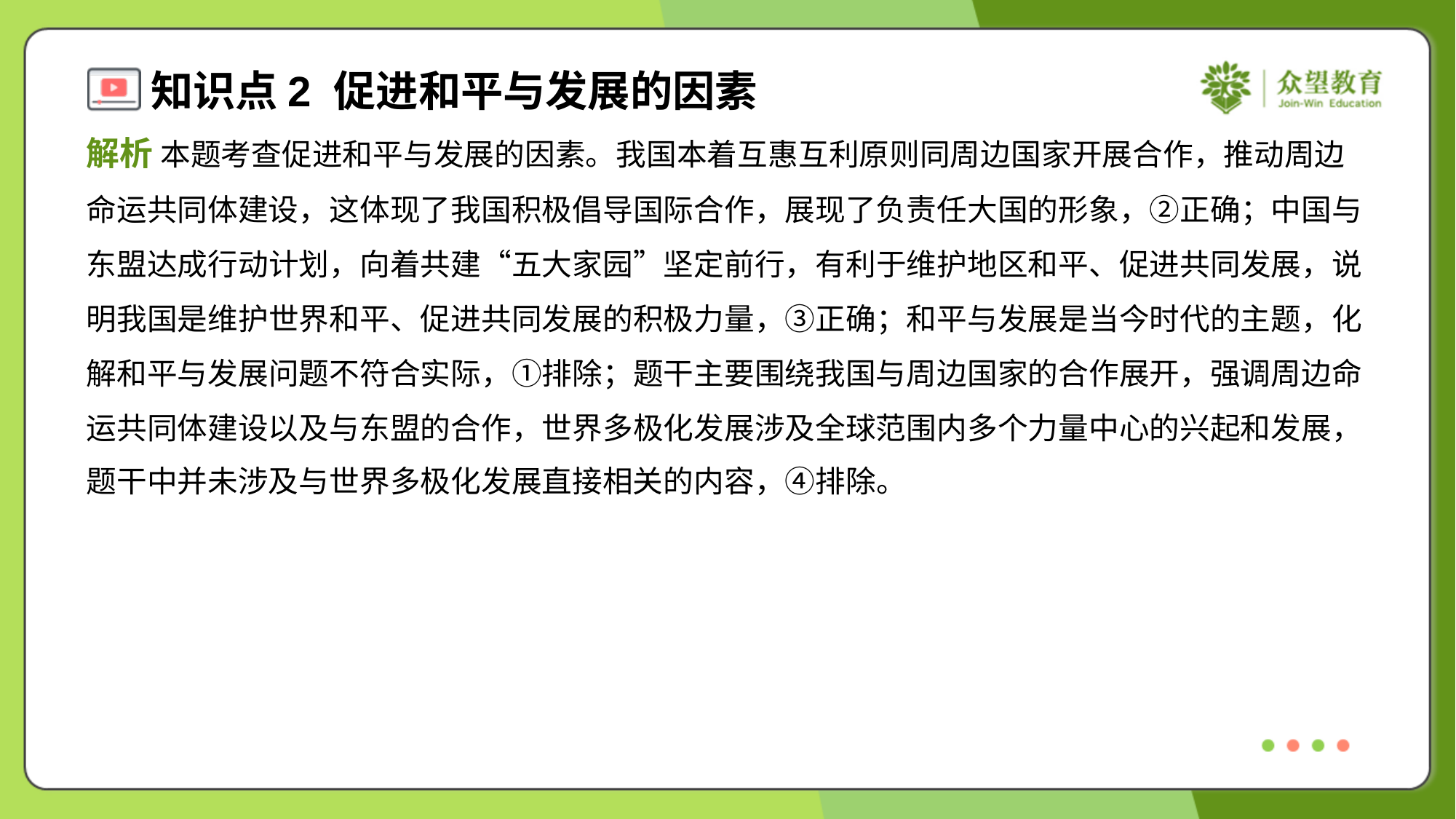

解析 本题考查促进和平与发展的因素。我国本着互惠互利原则同周边国家开展合作，推动周边
命运共同体建设，这体现了我国积极倡导国际合作，展现了负责任大国的形象，②正确；中国与
东盟达成行动计划，向着共建“五大家园”坚定前行，有利于维护地区和平、促进共同发展，说
明我国是维护世界和平、促进共同发展的积极力量，③正确；和平与发展是当今时代的主题，化
解和平与发展问题不符合实际，①排除；题干主要围绕我国与周边国家的合作展开，强调周边命
运共同体建设以及与东盟的合作，世界多极化发展涉及全球范围内多个力量中心的兴起和发展，
题干中并未涉及与世界多极化发展直接相关的内容，④排除。